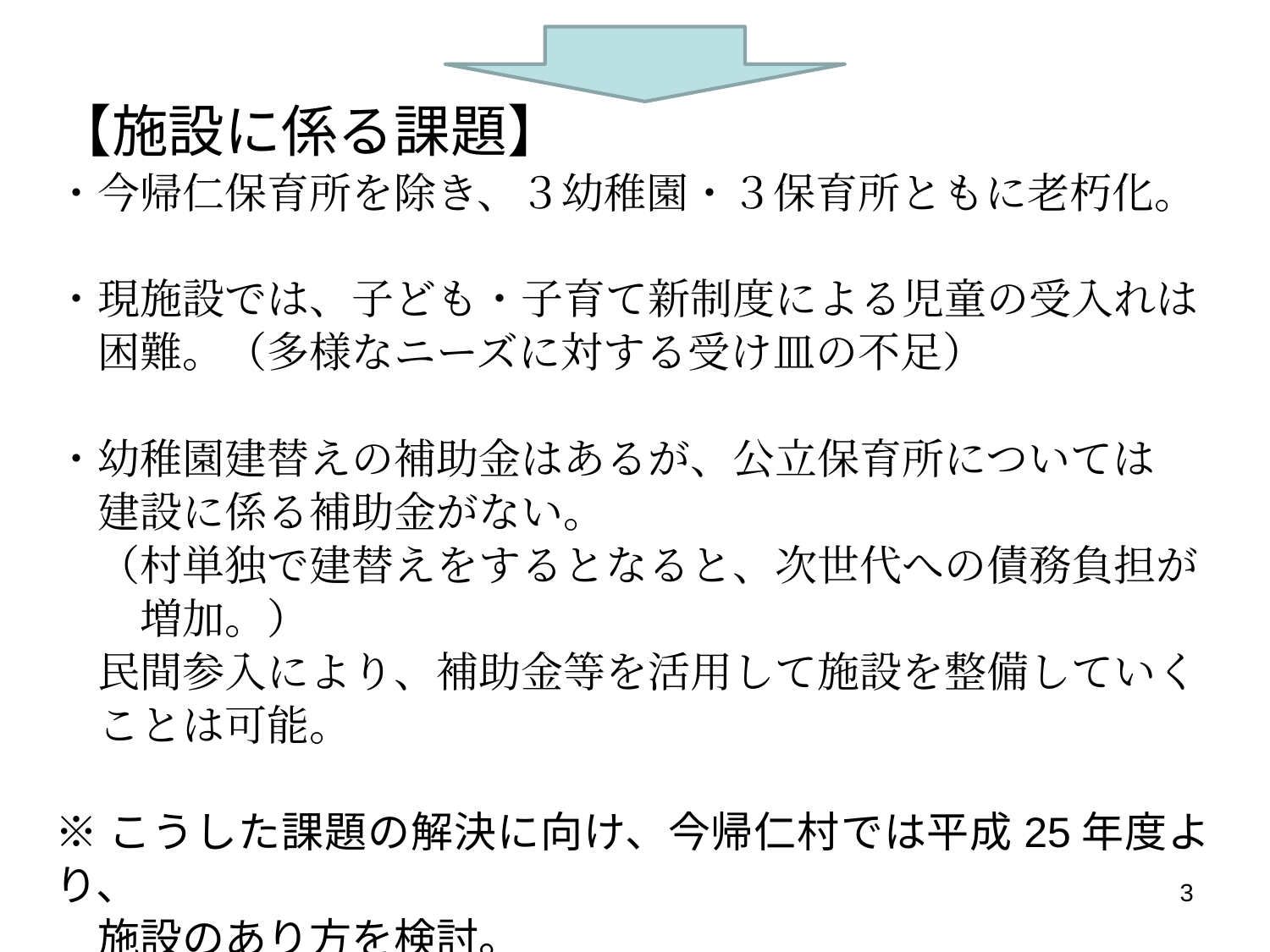

【施設に係る課題】
・今帰仁保育所を除き、３幼稚園・３保育所ともに老朽化。

・現施設では、子ども・子育て新制度による児童の受入れは
　困難。（多様なニーズに対する受け皿の不足）

・幼稚園建替えの補助金はあるが、公立保育所については
　建設に係る補助金がない。
　（村単独で建替えをするとなると、次世代への債務負担が
　　増加。）
　民間参入により、補助金等を活用して施設を整備していく
　ことは可能。

※こうした課題の解決に向け、今帰仁村では平成25年度より、
　施設のあり方を検討。
3